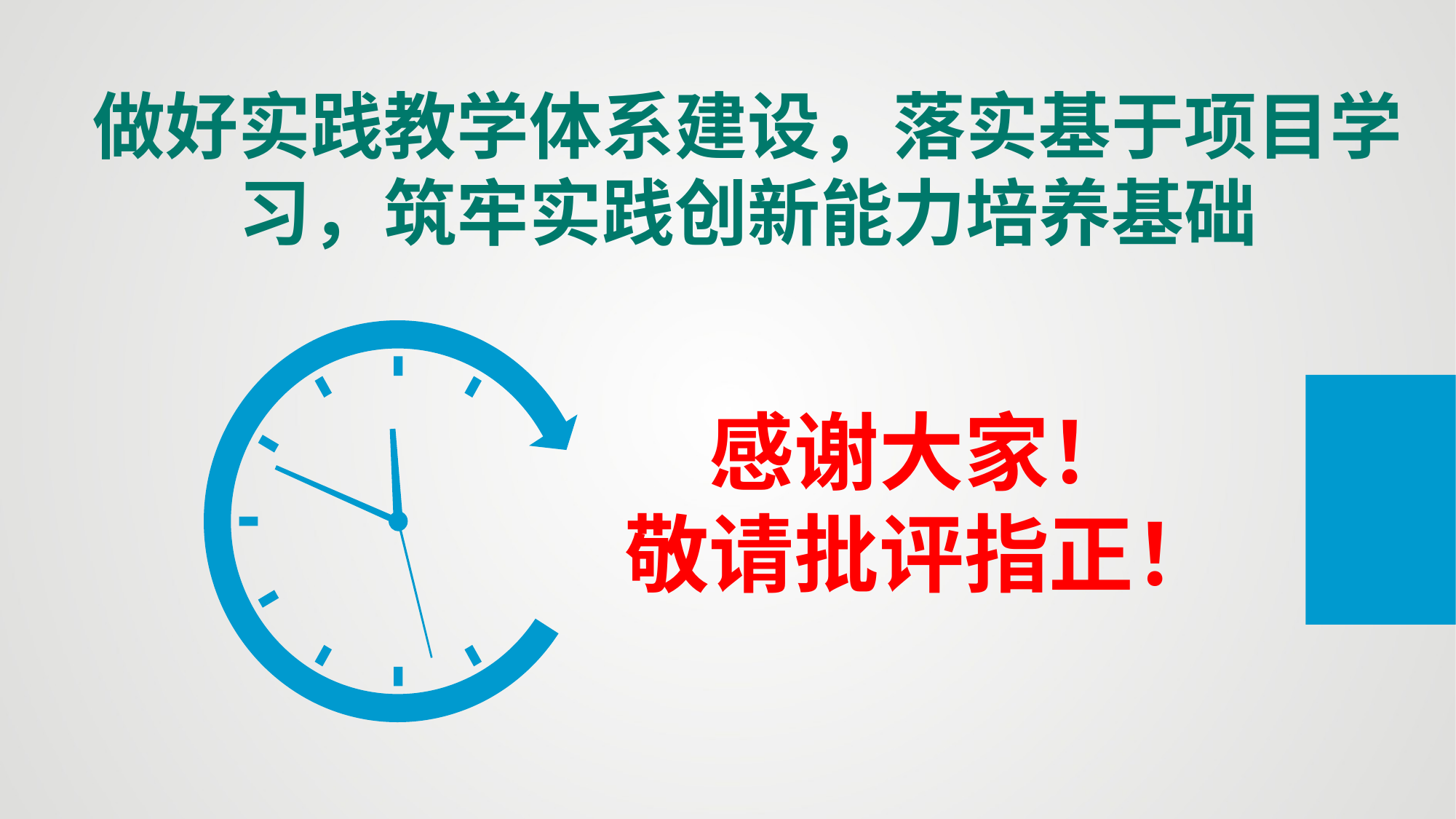

做好实践教学体系建设，落实基于项目学习，筑牢实践创新能力培养基础

感谢大家！
敬请批评指正！